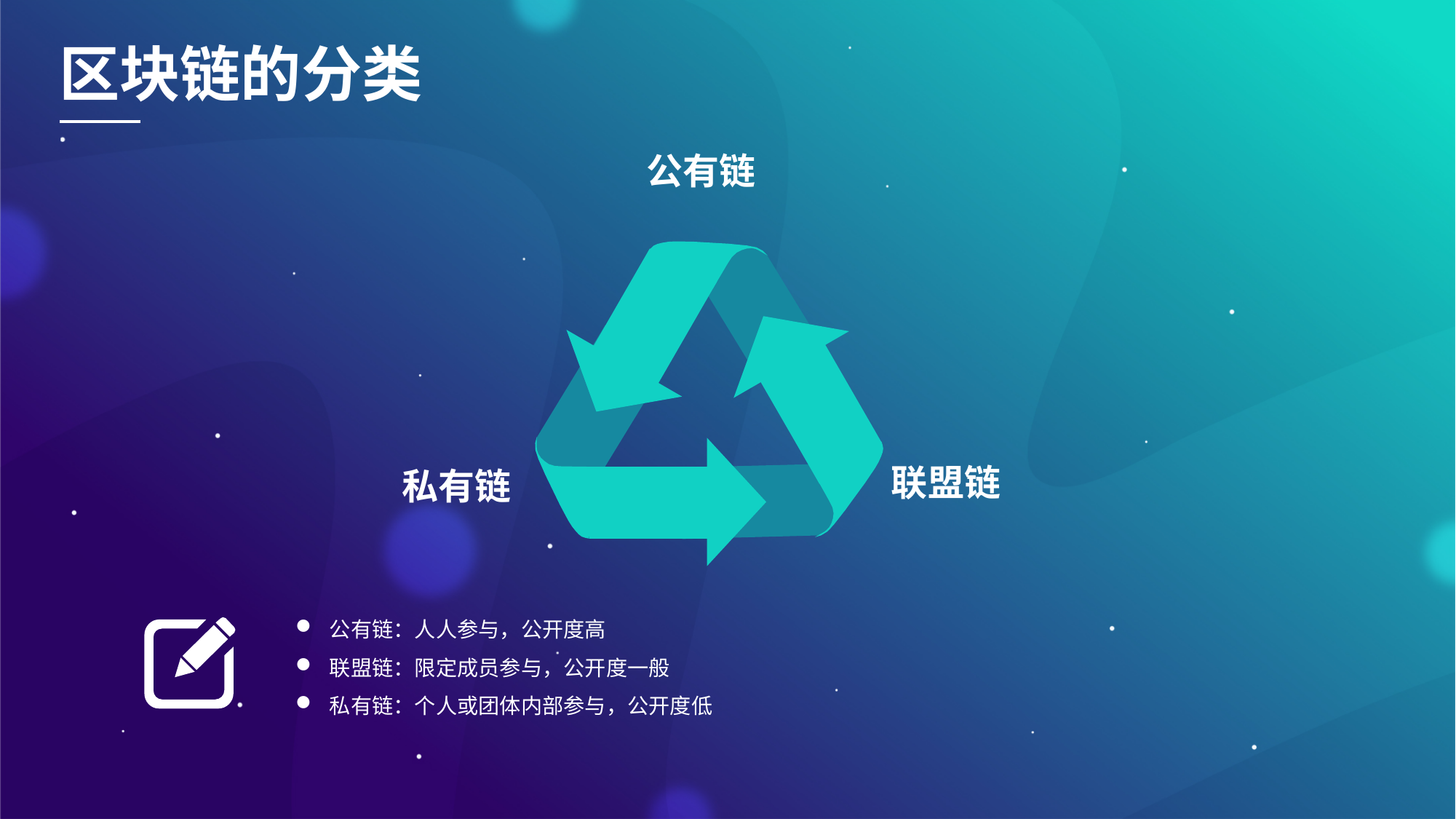

区块链的分类
公有链

联盟链
私有链

公有链：人人参与，公开度高
联盟链：限定成员参与，公开度一般
私有链：个人或团体内部参与，公开度低